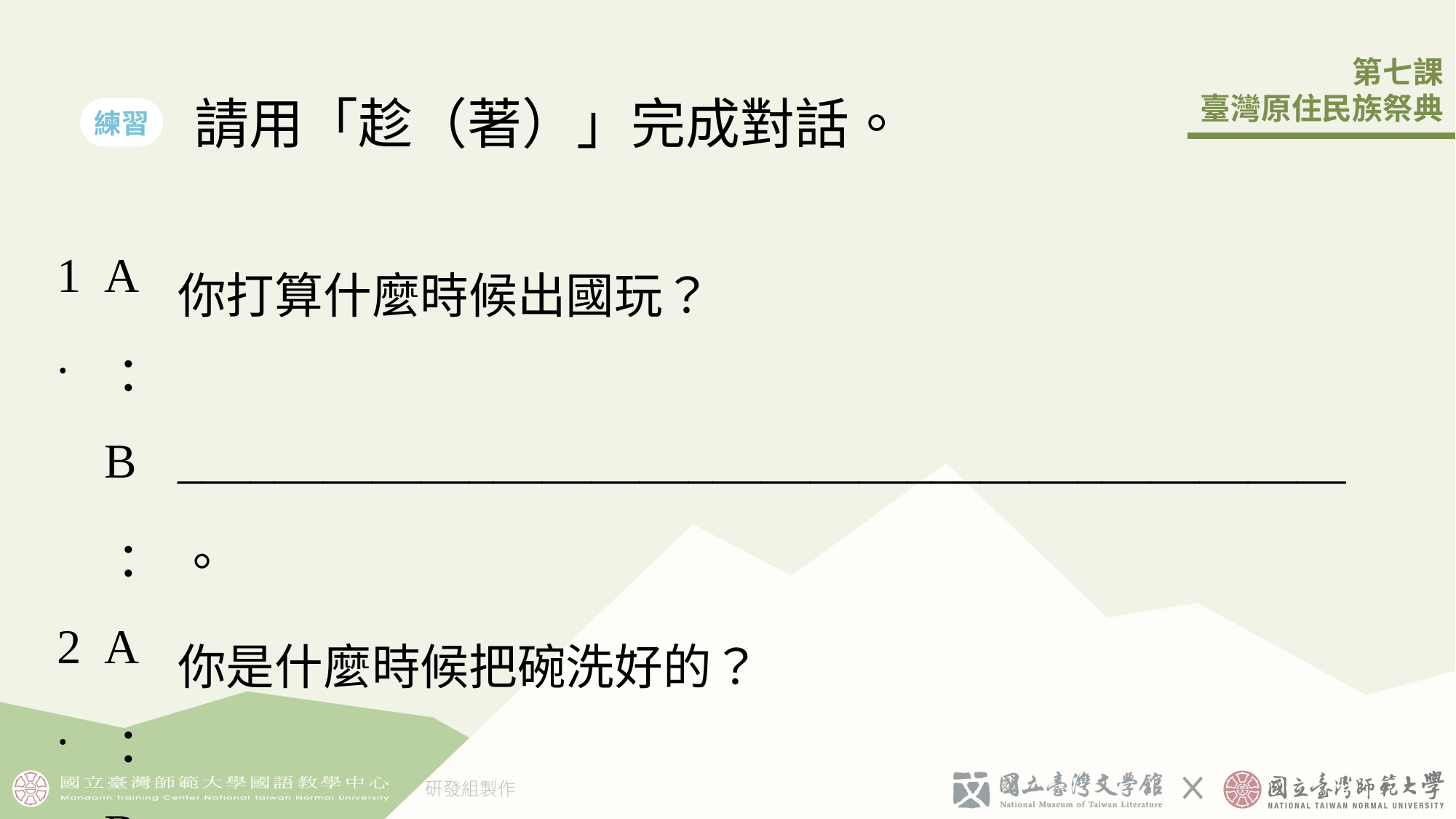

請用「趁（著）」完成對話。
練習
| 1. | A： | 你打算什麼時候󠇡出國玩？ |
| --- | --- | --- |
|  | B： | \_\_\_\_\_\_\_\_\_\_\_\_\_\_\_\_\_\_\_\_\_\_\_\_\_\_\_\_\_\_\_\_\_\_\_\_\_\_\_\_\_\_\_\_\_\_\_\_。 |
| 2. | A： | 你是什麼時候󠇡把碗洗好的？ |
|  | B： | \_\_\_\_\_\_\_\_\_\_\_\_\_\_\_\_\_\_\_\_\_\_\_\_\_\_\_\_\_\_\_\_\_\_\_\_\_\_\_\_\_\_\_\_\_\_\_\_。 |